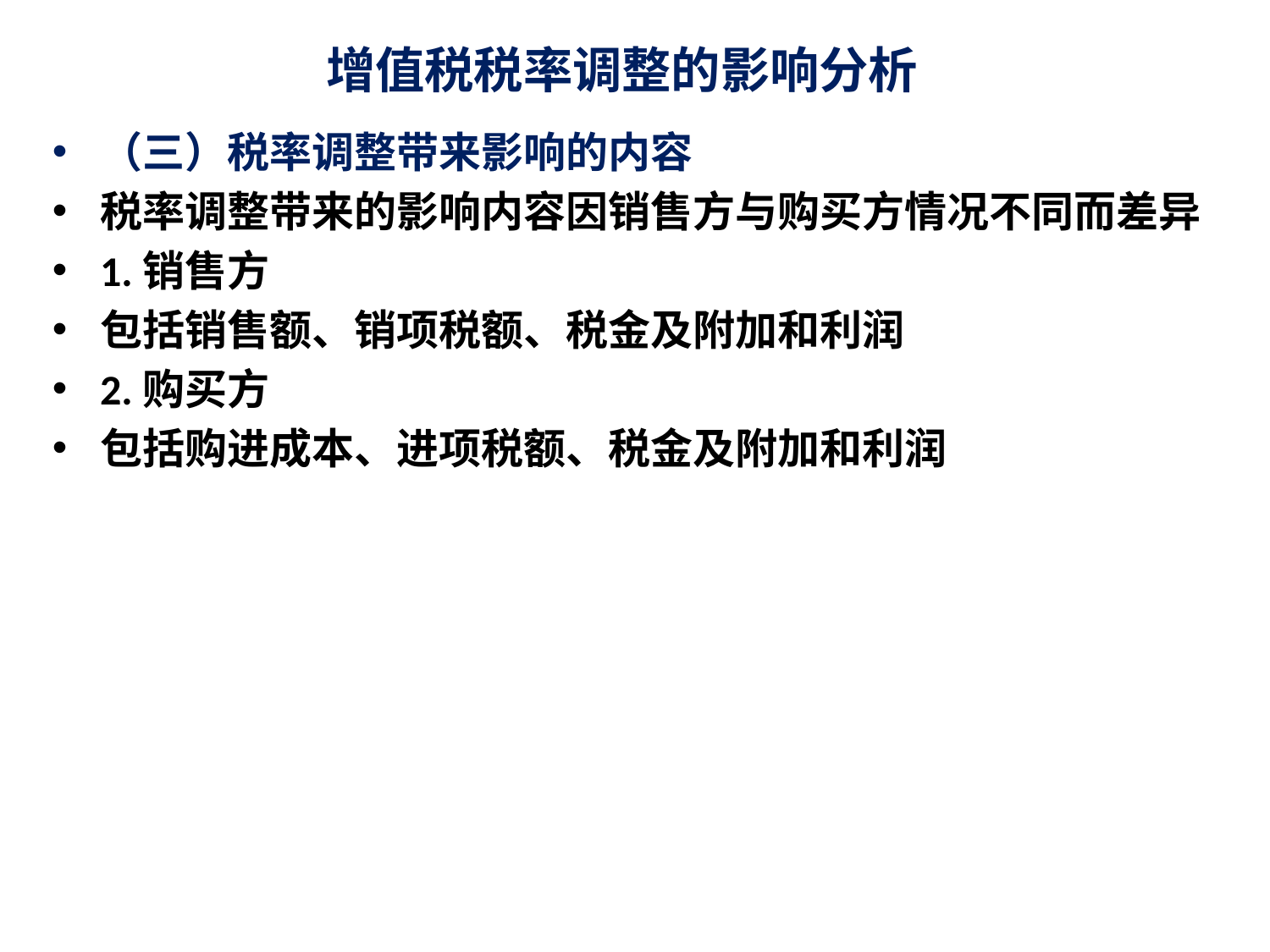

# 增值税税率调整的影响分析
（三）税率调整带来影响的内容
税率调整带来的影响内容因销售方与购买方情况不同而差异
1.销售方
包括销售额、销项税额、税金及附加和利润
2.购买方
包括购进成本、进项税额、税金及附加和利润